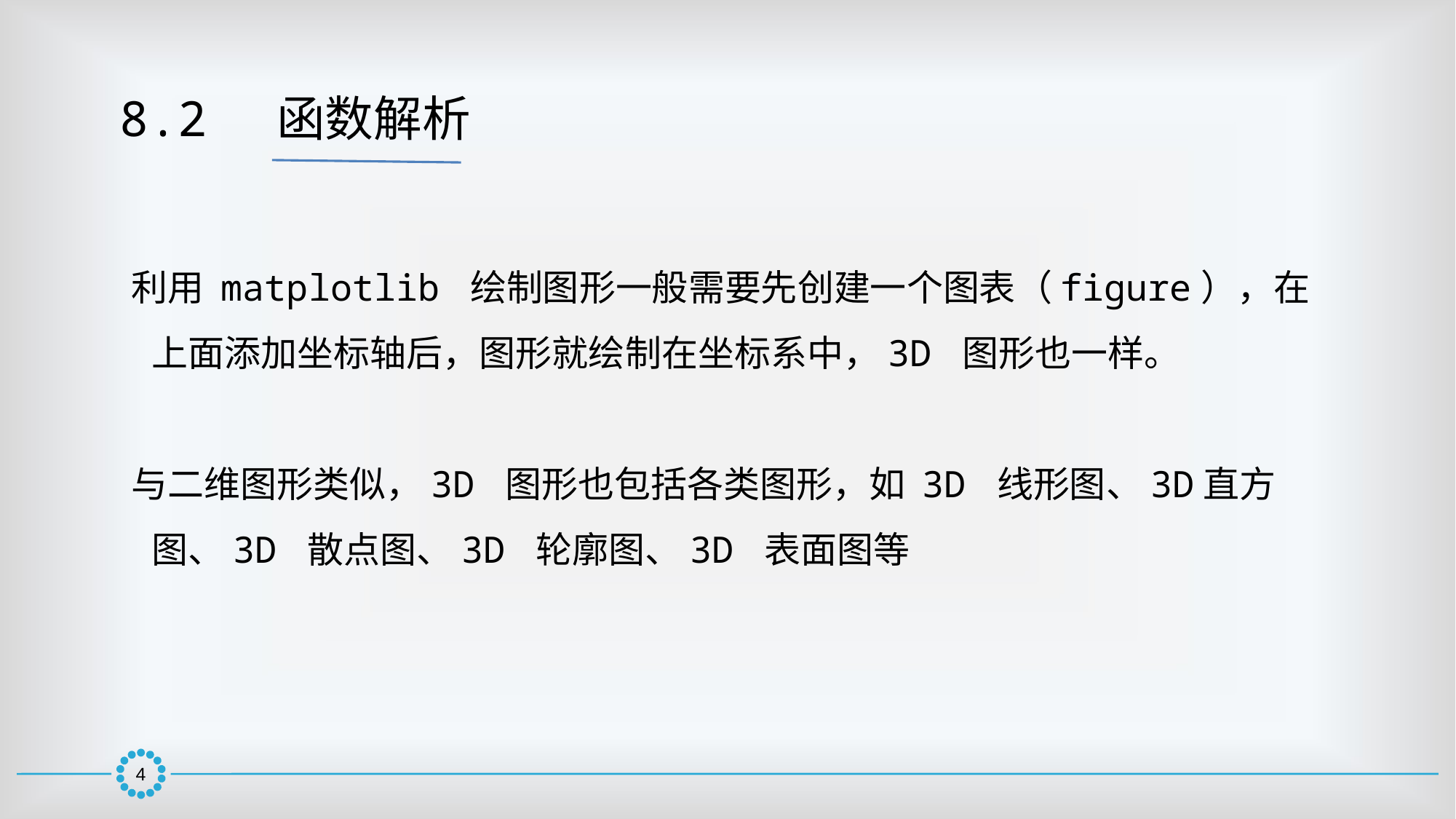

8.2  函数解析

  利用 matplotlib 绘制图形一般需要先创建一个图表（figure），在上面添加坐标轴后，图形就绘制在坐标系中，3D 图形也一样。

  与二维图形类似，3D 图形也包括各类图形，如 3D 线形图、3D直方图、3D 散点图、3D 轮廓图、3D 表面图等

4